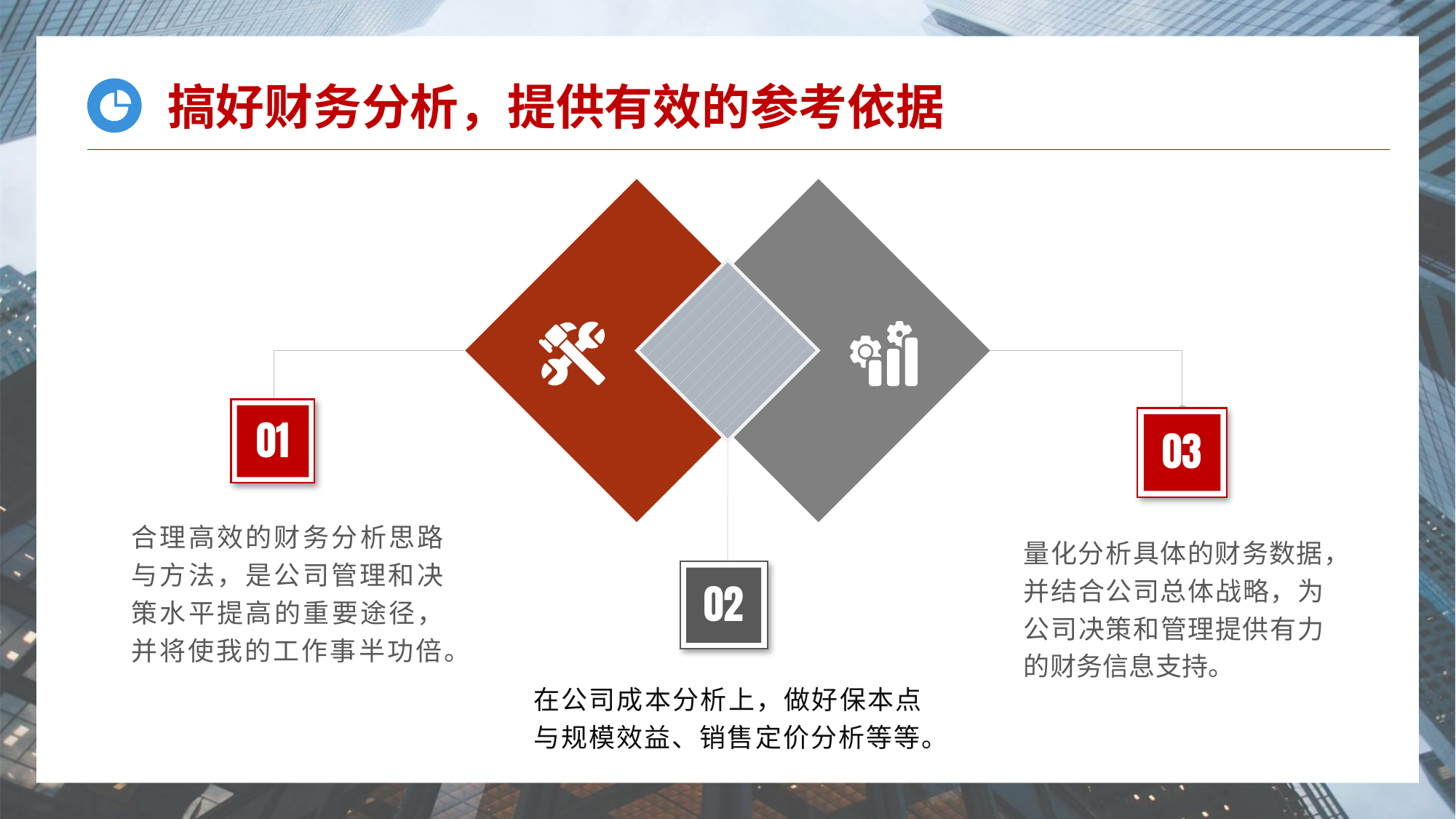

搞好财务分析，提供有效的参考依据

01

03
合理高效的财务分析思路与方法，是公司管理和决策水平提高的重要途径，并将使我的工作事半功倍。
量化分析具体的财务数据，并结合公司总体战略，为公司决策和管理提供有力的财务信息支持。

02
在公司成本分析上，做好保本点与规模效益、销售定价分析等等。